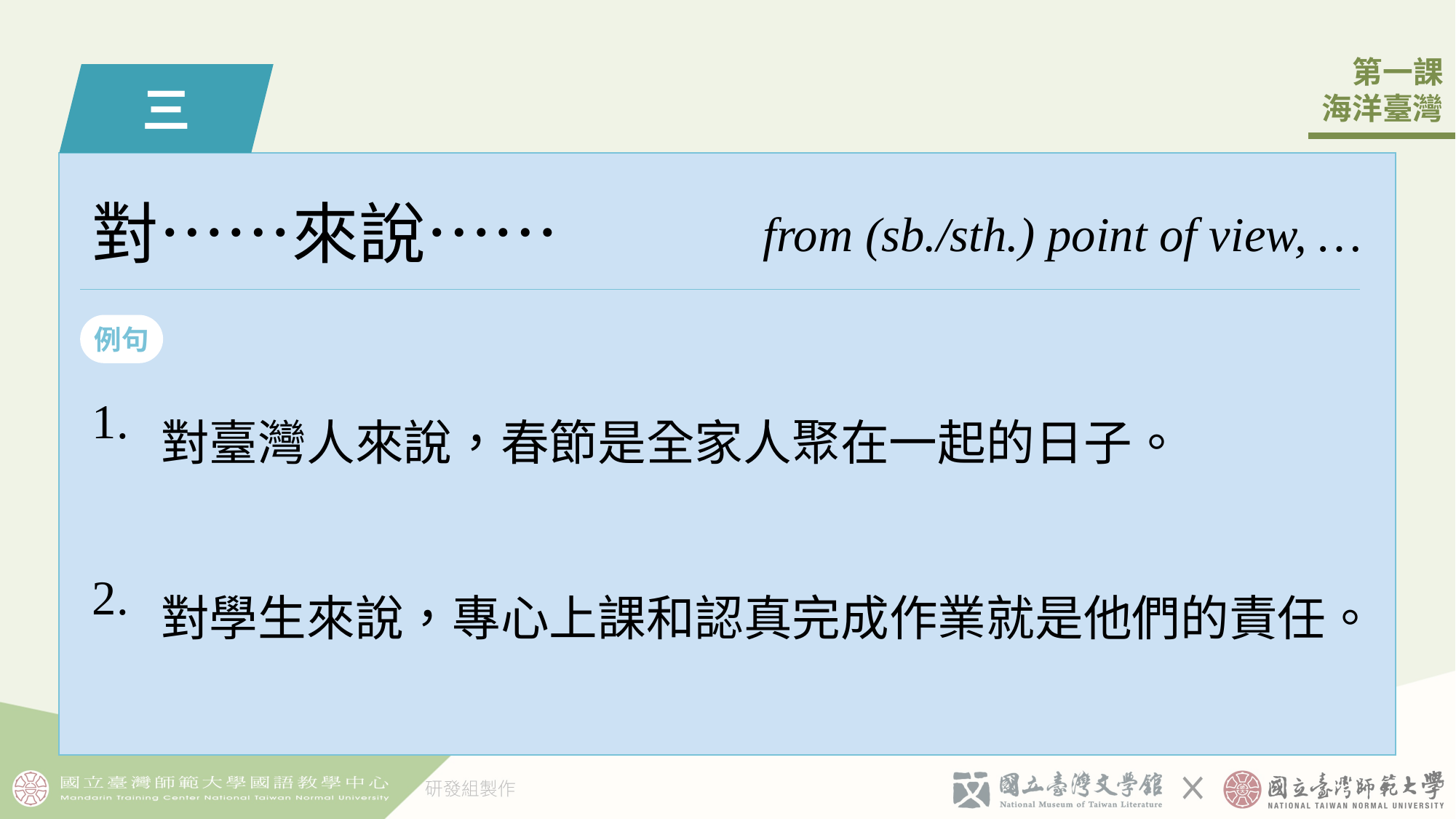

三
對……來說……
from (sb./sth.) point of view, …
例句
| 1. | 對臺灣人來說，春節是全家人聚在一󠇢起的日子󠇡。 |
| --- | --- |
| 2. | 對學生來說，專心上課和󠇡認真完成作業就是他們的責任。 |
6